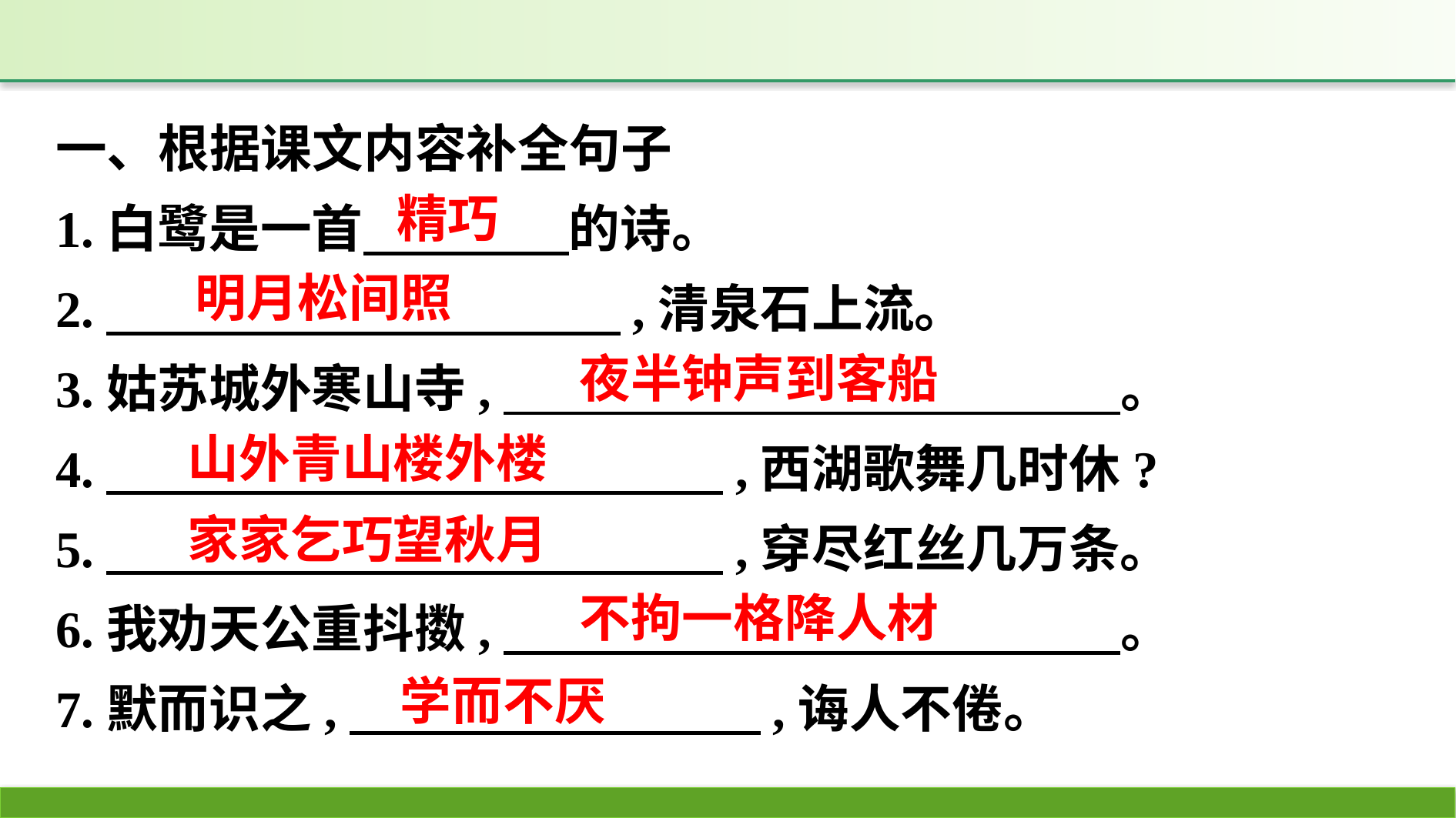

一、根据课文内容补全句子
1.白鹭是一首　　　　的诗。
2.　　　　　　　　　　,清泉石上流。
3.姑苏城外寒山寺,　　　　　　　　　　　　。
4.　　　　　　　　　　　　,西湖歌舞几时休?
5.　　　　　　　　　　　　,穿尽红丝几万条。
6.我劝天公重抖擞,　　　　　　　　　　　　。
7.默而识之,　　　　　　　　,诲人不倦。
精巧
明月松间照
夜半钟声到客船
山外青山楼外楼
家家乞巧望秋月
不拘一格降人材
学而不厌